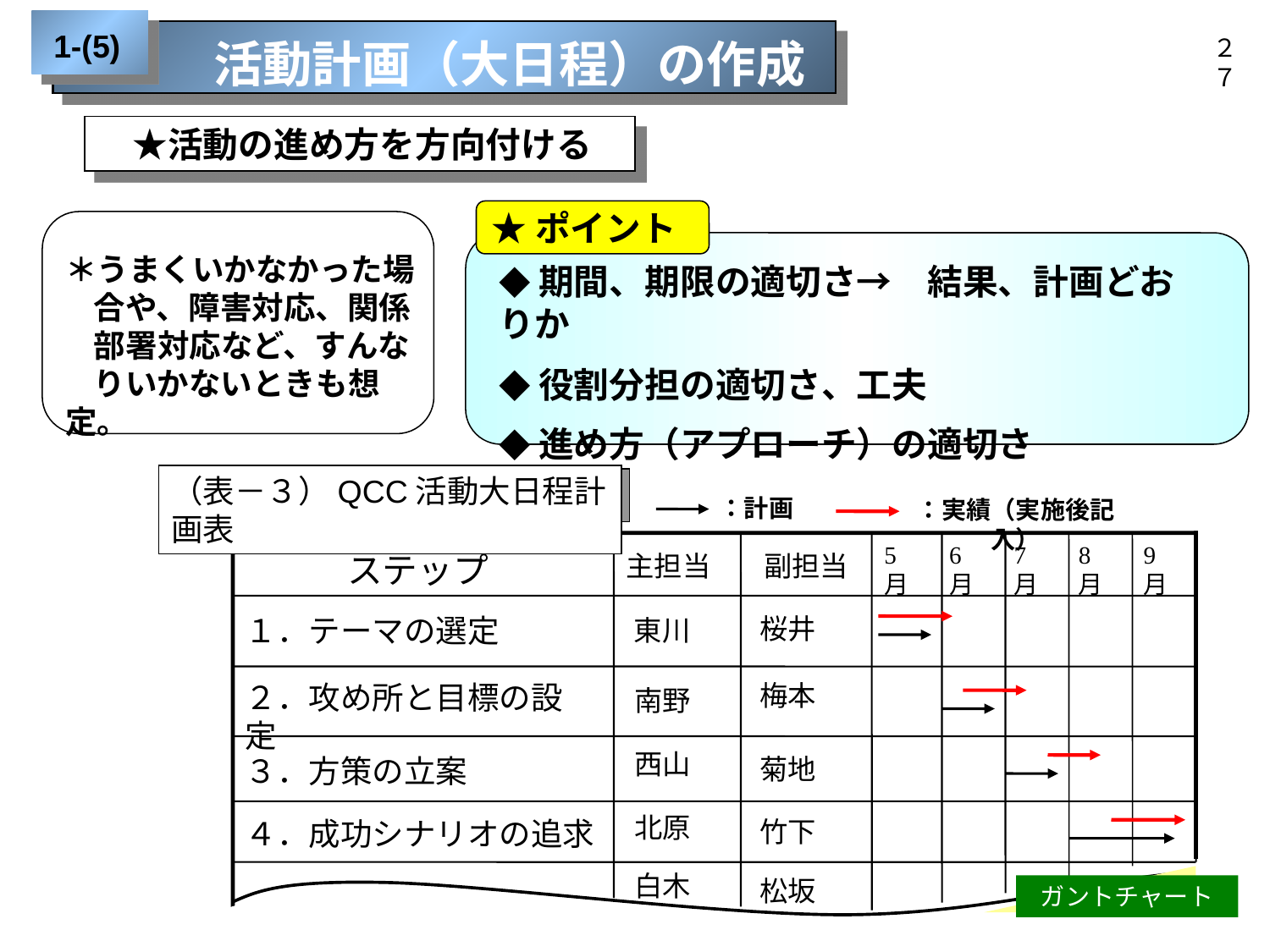

1-(5)
　　　活動計画（大日程）の作成
２７
　★活動の進め方を方向付ける
★ポイント

◆期間、期限の適切さ→　結果、計画どおりか
◆役割分担の適切さ、工夫
◆進め方（アプローチ）の適切さ

＊うまくいかなかった場
    合や、障害対応、関係
    部署対応など、すんな
    りいかないときも想定。

（表－３）QCC活動大日程計画表

：計画
：実績（実施後記入）

5月

6月

7月

8月

9月

ステップ
主担当
副担当

１．テーマの選定
桜井
東川

梅本
２．攻め所と目標の設定
南野

西山
３．方策の立案
菊地

北原
４．成功シナリオの追求
竹下

白木

松坂

ガントチャート